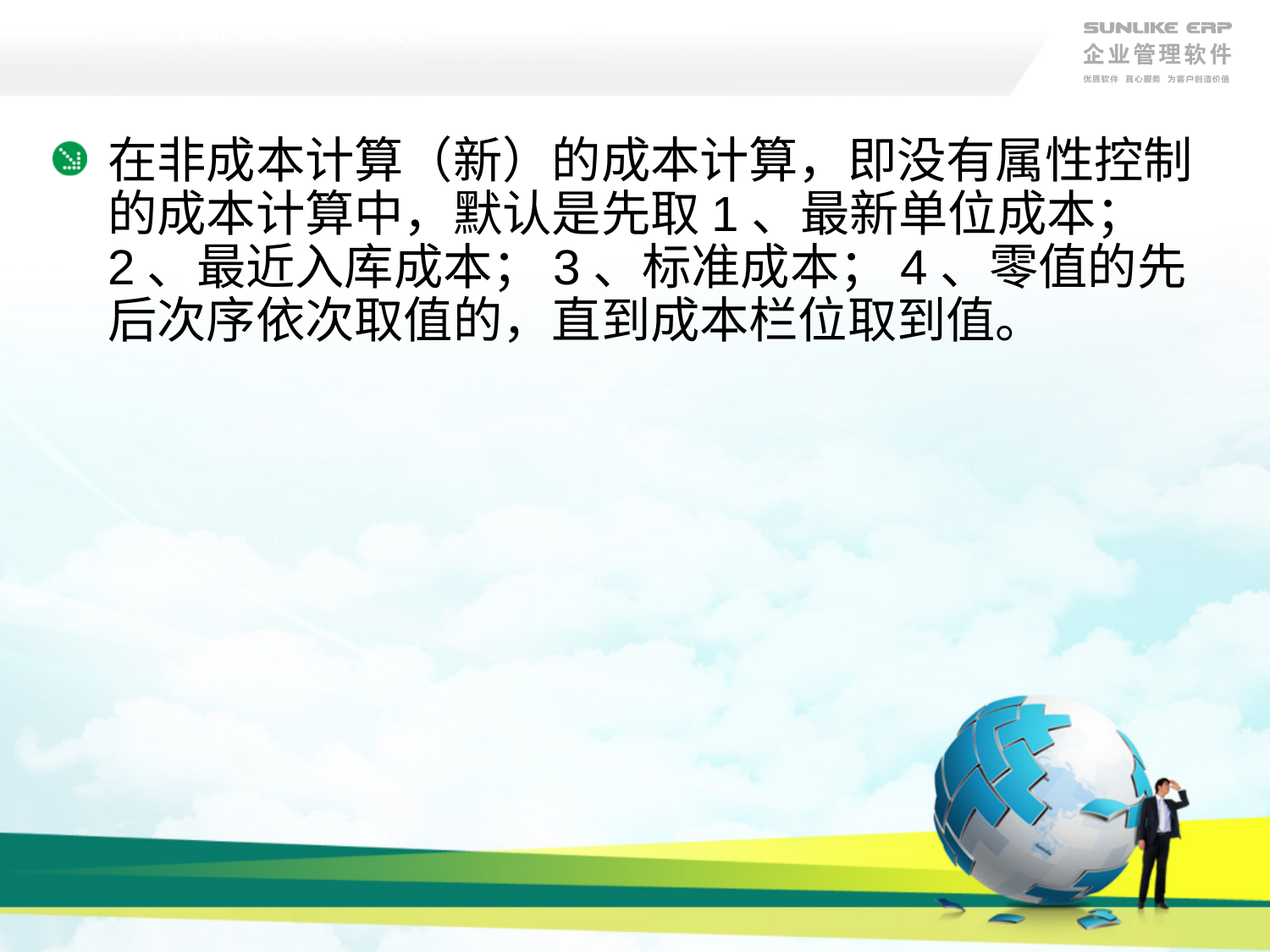

#
在非成本计算（新）的成本计算，即没有属性控制的成本计算中，默认是先取1、最新单位成本；2、最近入库成本；3、标准成本；4、零值的先后次序依次取值的，直到成本栏位取到值。